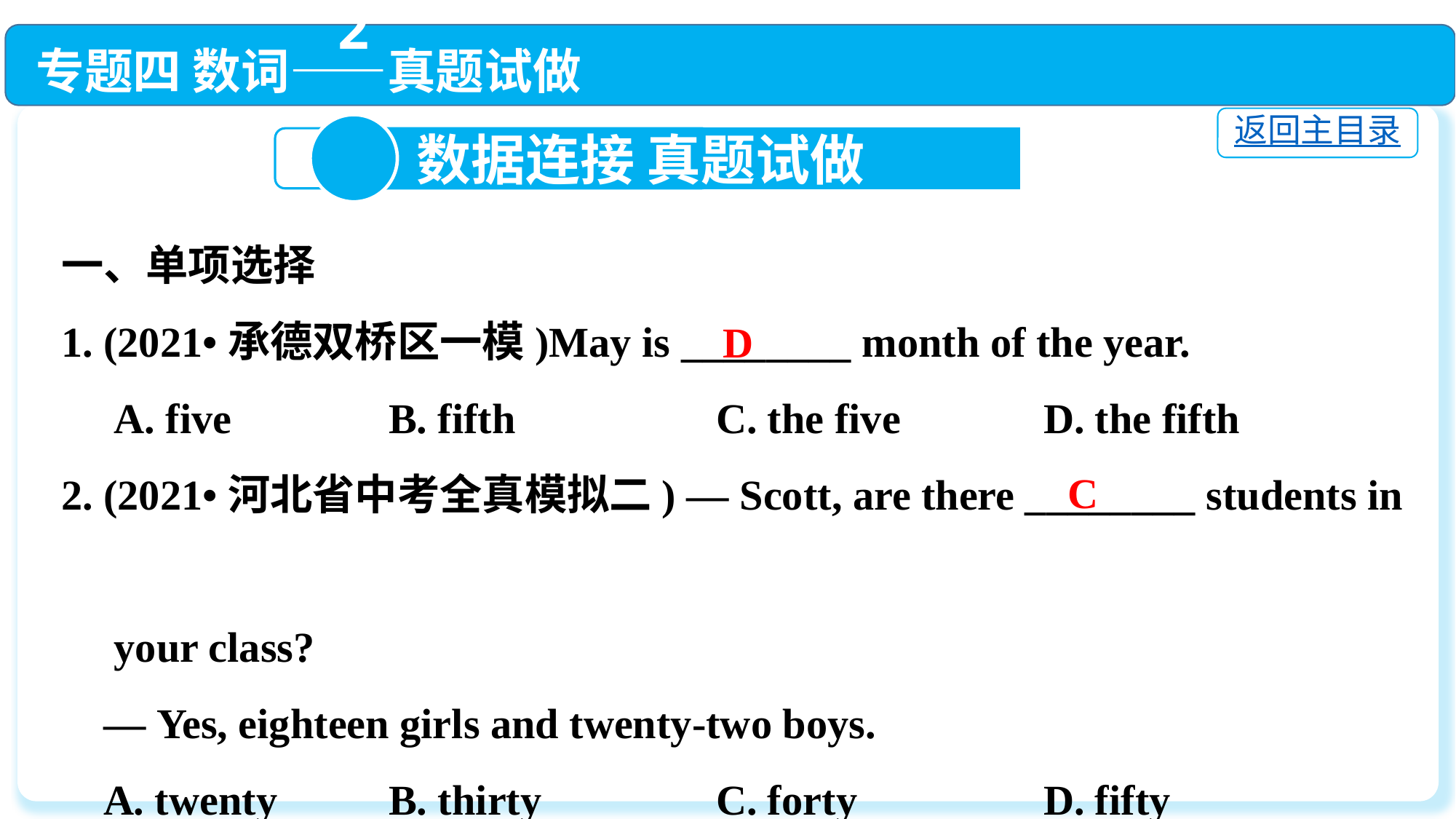

专题四 数词——真题试做

返回主目录
2

   数据连接 真题试做
一、单项选择
1. (2021•承德双桥区一模)May is ________ month of the year.
     A. five		B. fifth		C. the five		D. the fifth
2. (2021•河北省中考全真模拟二) — Scott, are there ________ students in
     your class?
    — Yes, eighteen girls and twenty-two boys.
    A. twenty		B. thirty		C. forty		D. fifty
D
 C